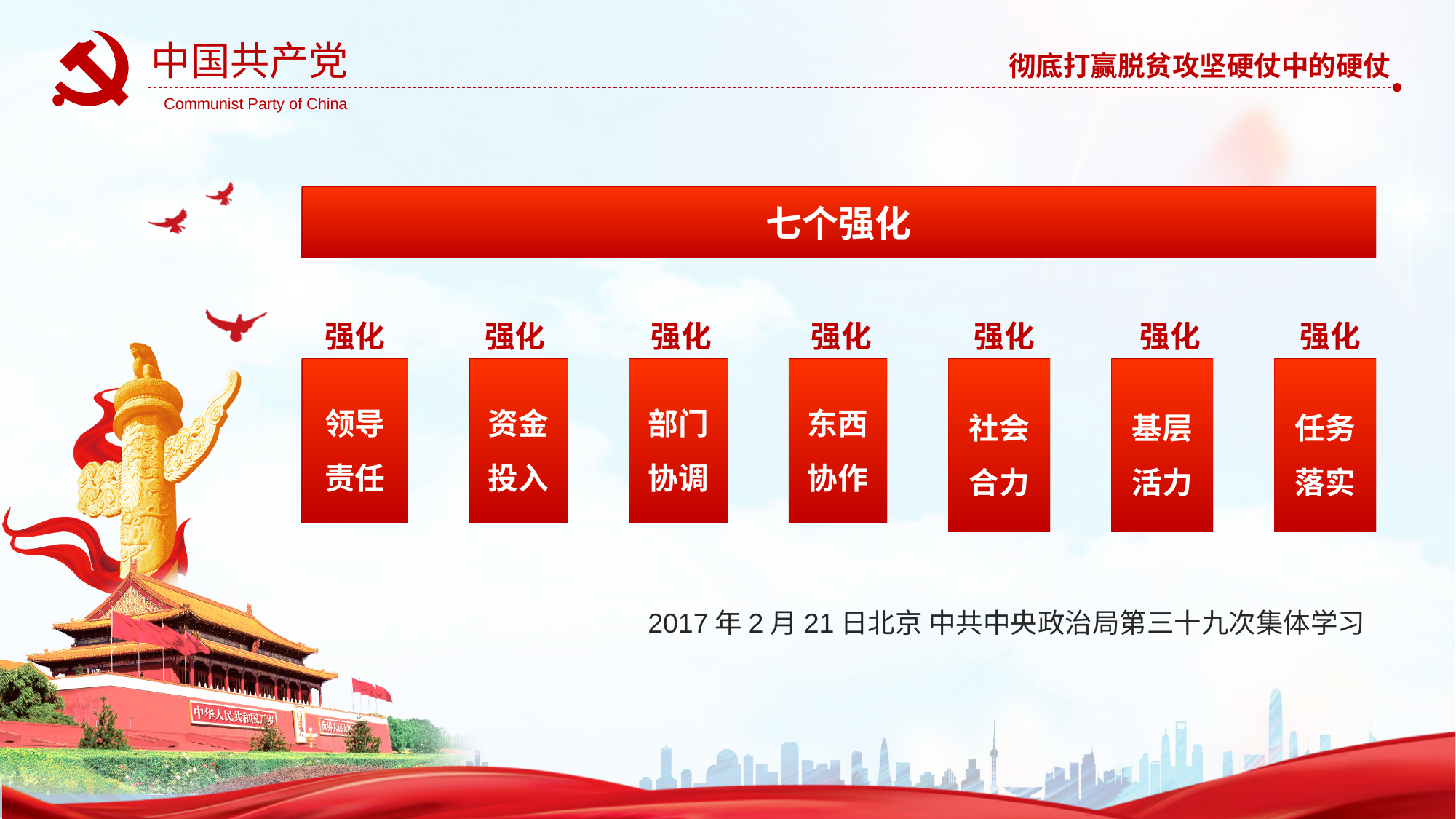

七个强化
强化
强化
强化
强化
强化
强化
强化
社会
合力
基层
活力
任务
落实
领导
责任
资金
投入
部门
协调
东西
协作
2017年2月21日北京 中共中央政治局第三十九次集体学习